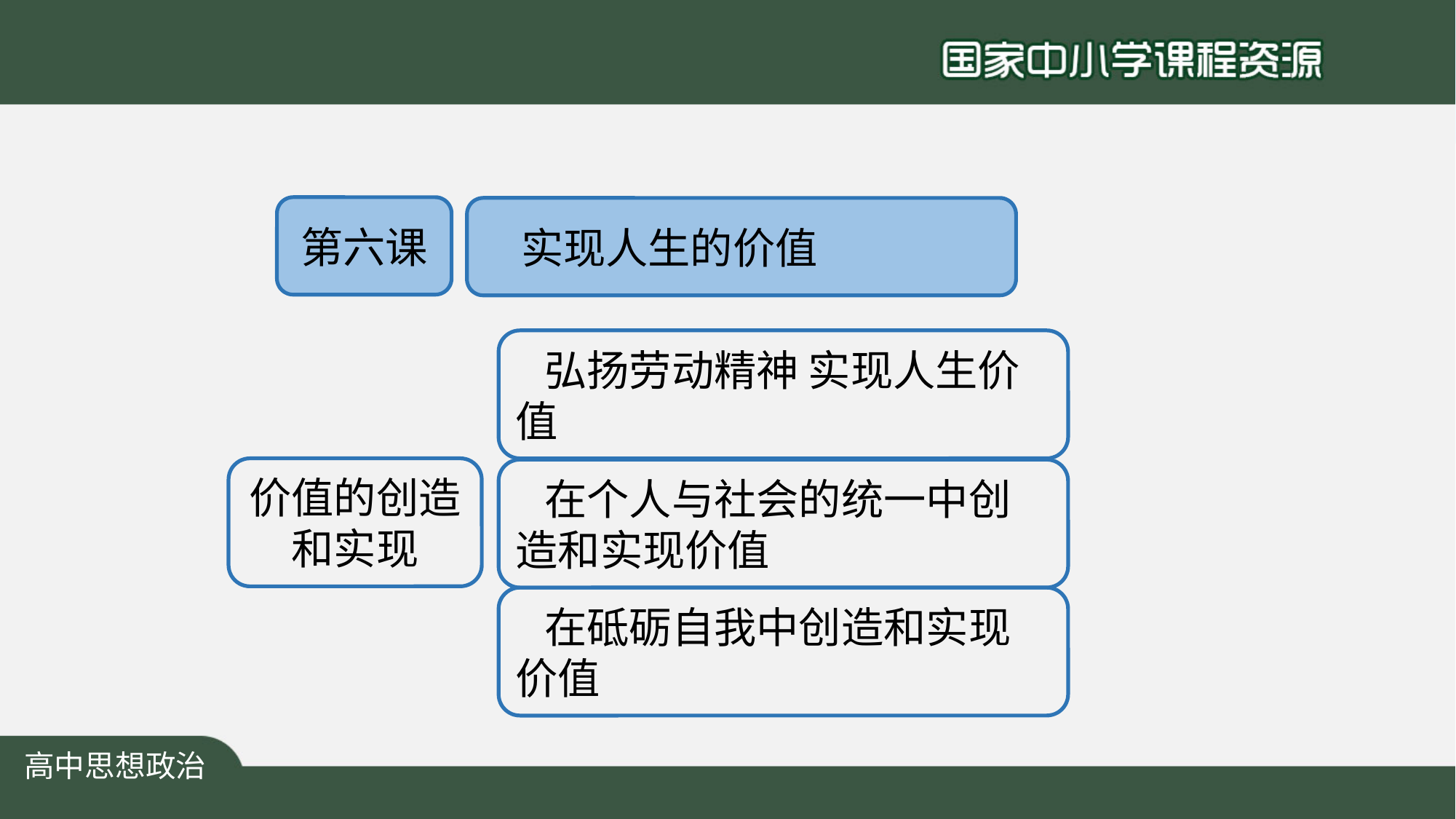

第六课
   实现人生的价值
  弘扬劳动精神 实现人生价值
价值的创造和实现
  在个人与社会的统一中创造和实现价值
  在砥砺自我中创造和实现价值